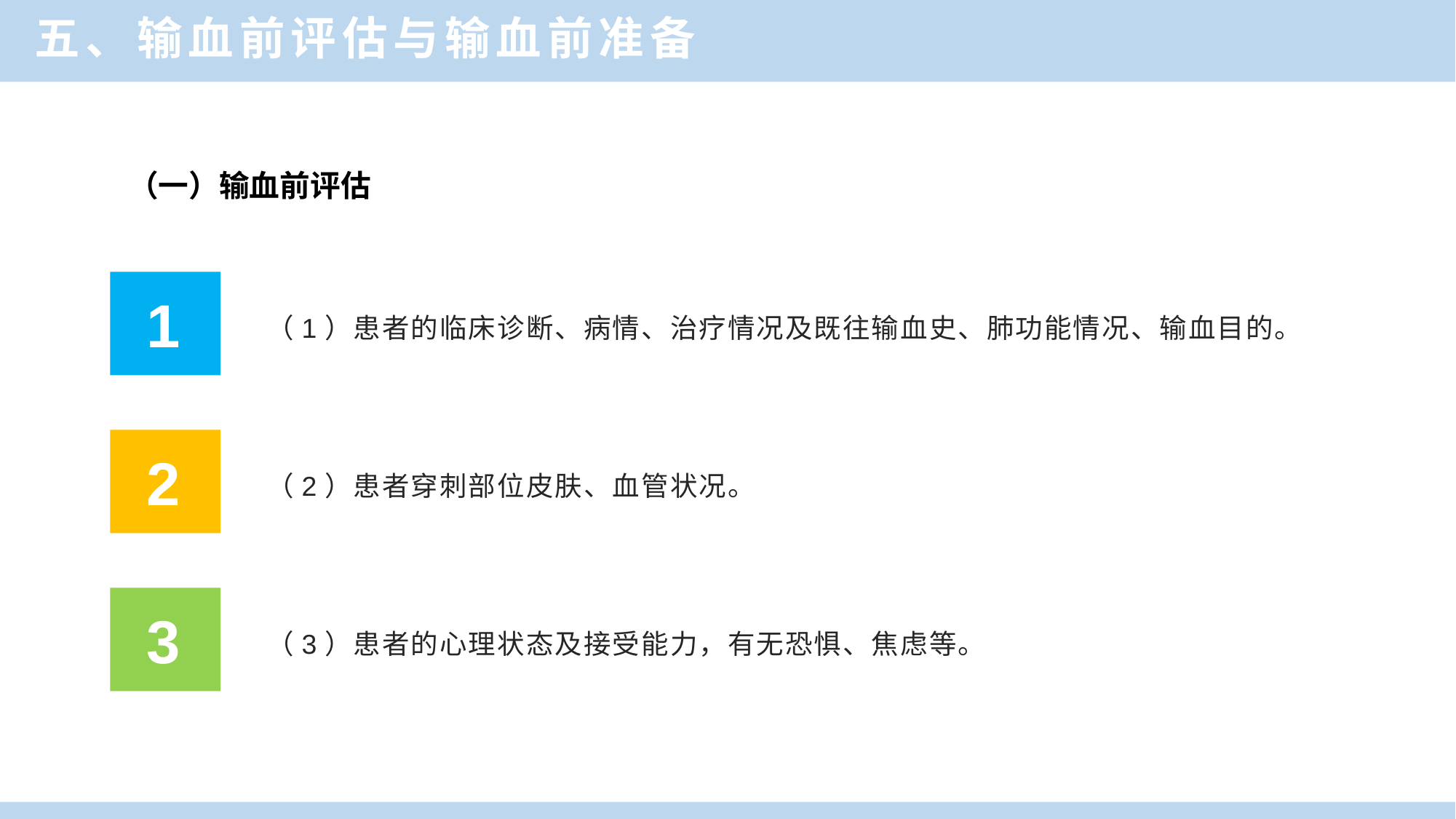

五、输血前评估与输血前准备
（一）输血前评估

（1）患者的临床诊断、病情、治疗情况及既往输血史、肺功能情况、输血目的。
1

（2）患者穿刺部位皮肤、血管状况。
2

（3）患者的心理状态及接受能力，有无恐惧、焦虑等。
3